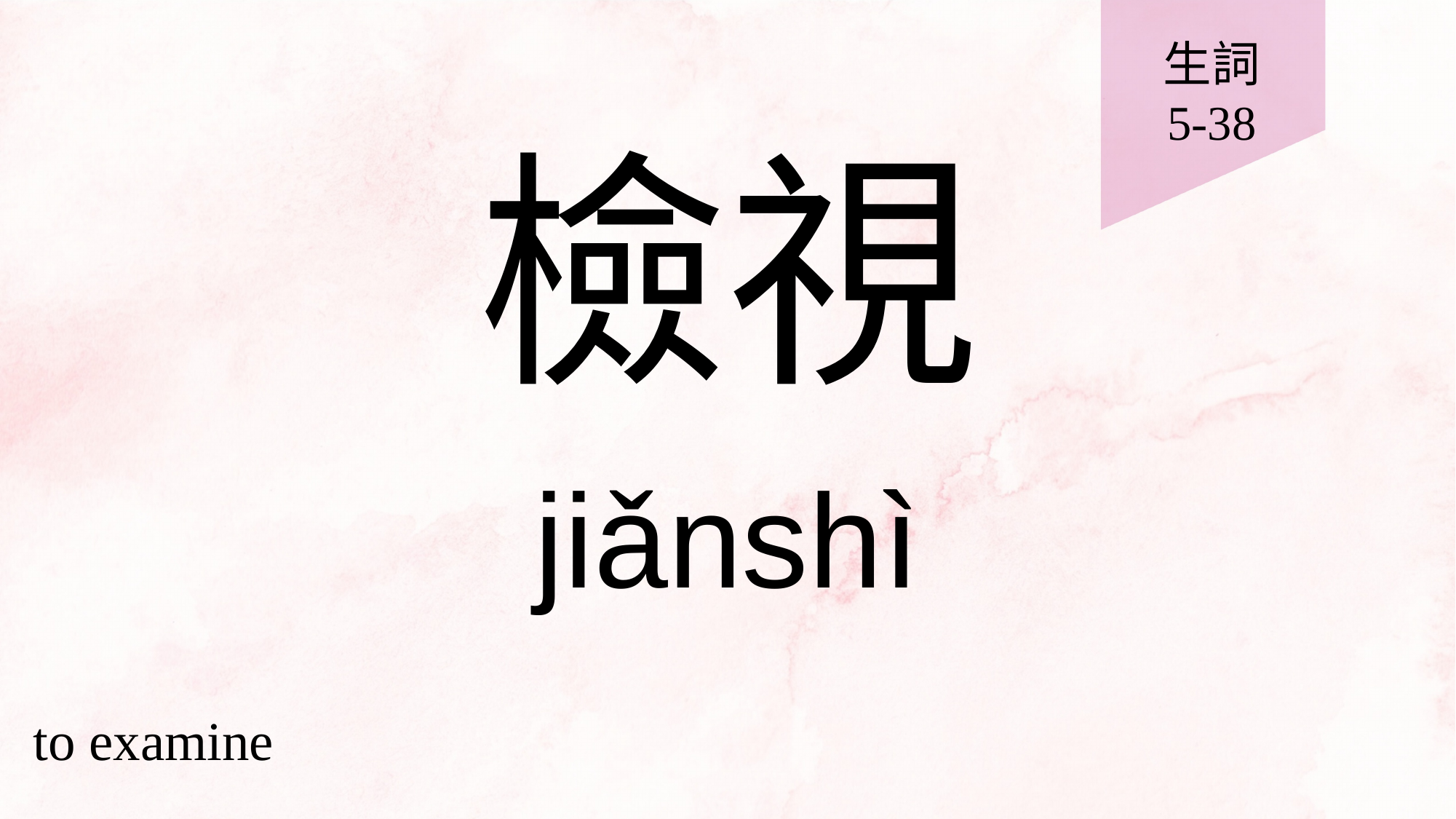

生詞
5-38
# 檢視
jiǎnshì
to examine